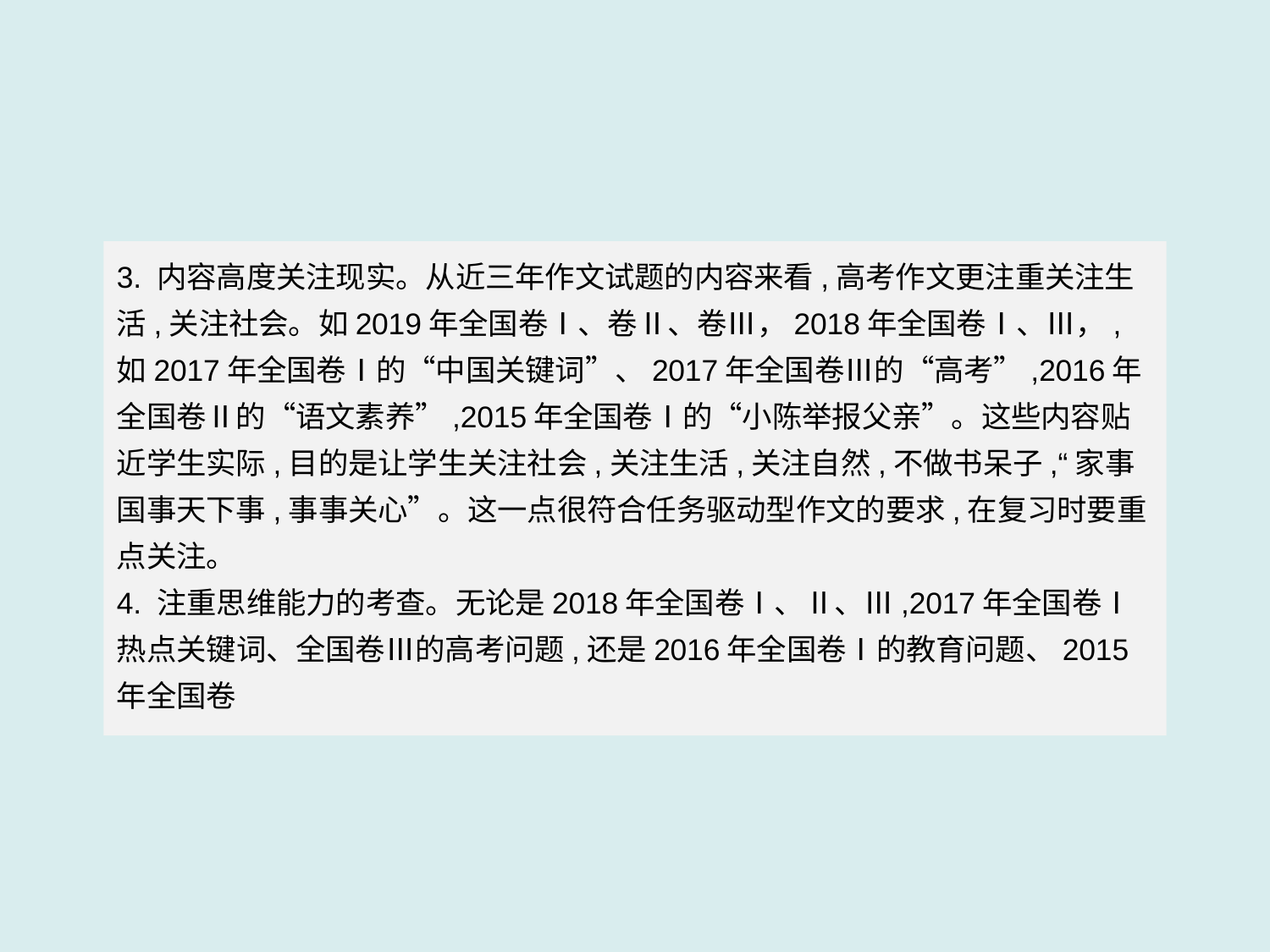

3. 内容高度关注现实。从近三年作文试题的内容来看,高考作文更注重关注生活,关注社会。如2019年全国卷Ⅰ、卷Ⅱ、卷Ⅲ，2018年全国卷Ⅰ、Ⅲ，,如2017年全国卷Ⅰ的“中国关键词”、2017年全国卷Ⅲ的“高考”,2016年全国卷Ⅱ的“语文素养”,2015年全国卷Ⅰ的“小陈举报父亲”。这些内容贴近学生实际,目的是让学生关注社会,关注生活,关注自然,不做书呆子,“家事国事天下事,事事关心”。这一点很符合任务驱动型作文的要求,在复习时要重点关注。
4. 注重思维能力的考查。无论是2018年全国卷Ⅰ、Ⅱ、Ⅲ,2017年全国卷Ⅰ热点关键词、全国卷Ⅲ的高考问题,还是2016年全国卷Ⅰ的教育问题、2015年全国卷